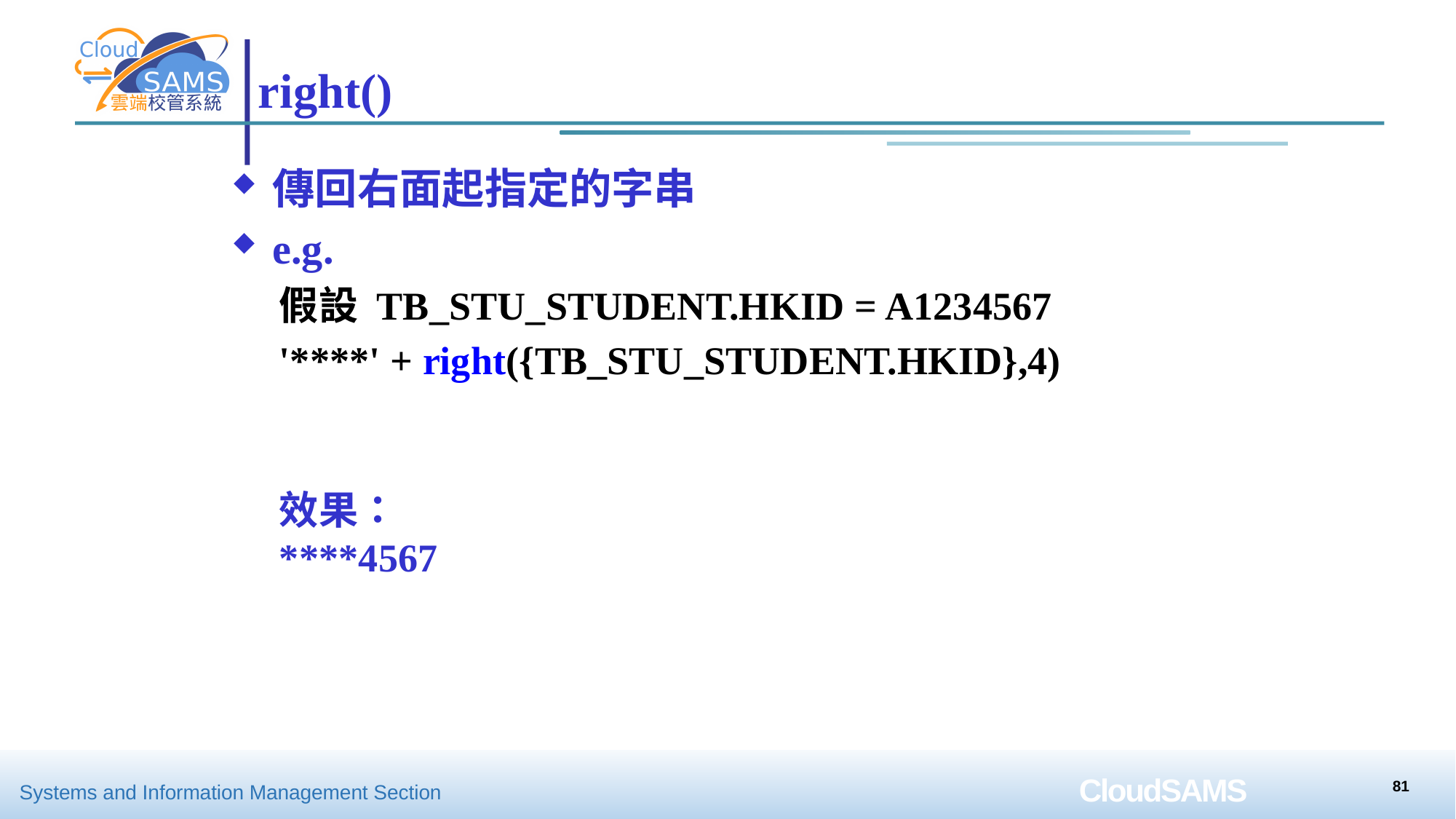

# right()
傳回右面起指定的字串
e.g.
假設 TB_STU_STUDENT.HKID = A1234567
'****' + right({TB_STU_STUDENT.HKID},4)
效果：
****4567
81